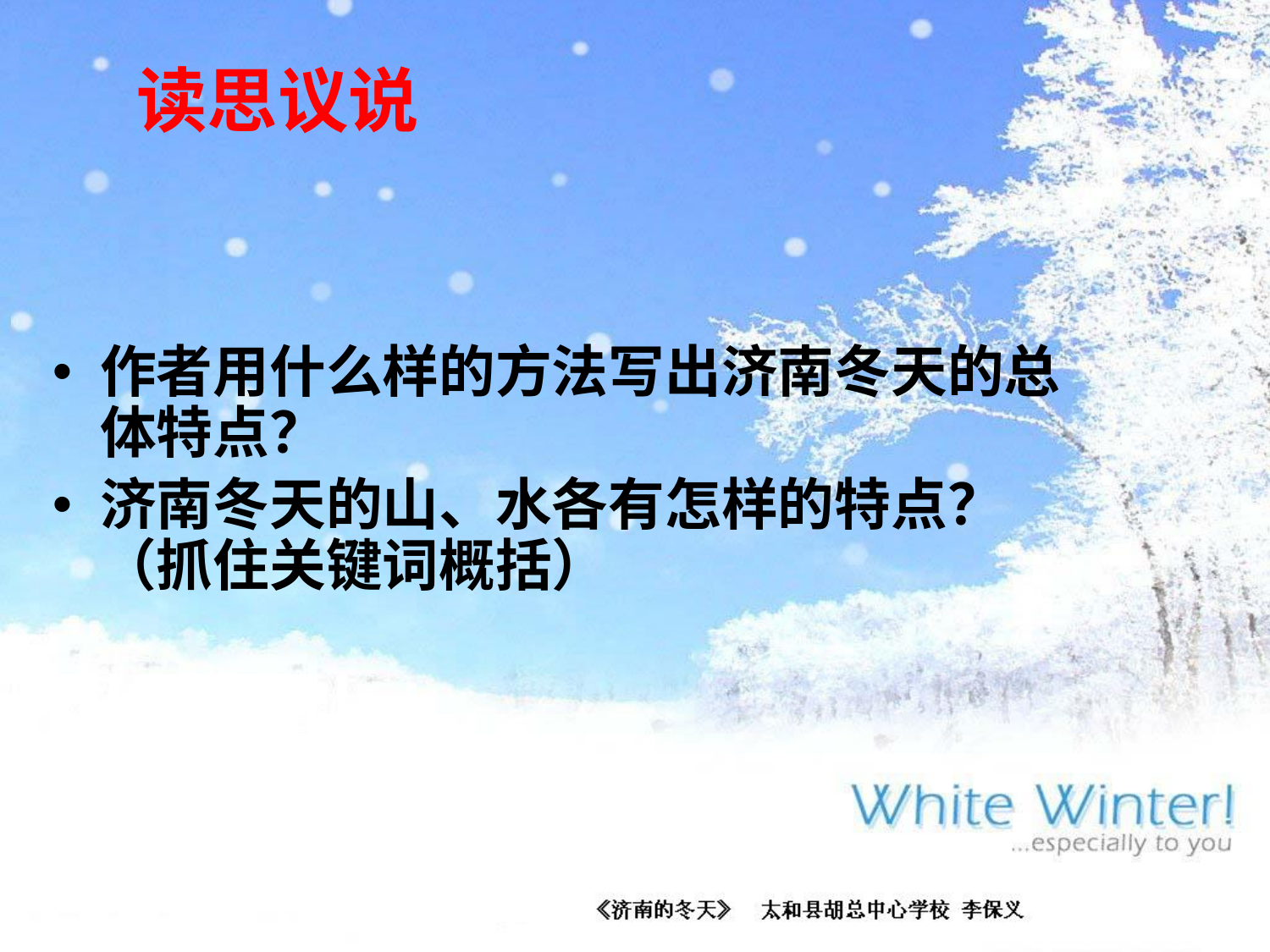

# 读思议说
作者用什么样的方法写出济南冬天的总体特点？
济南冬天的山、水各有怎样的特点？（抓住关键词概括）